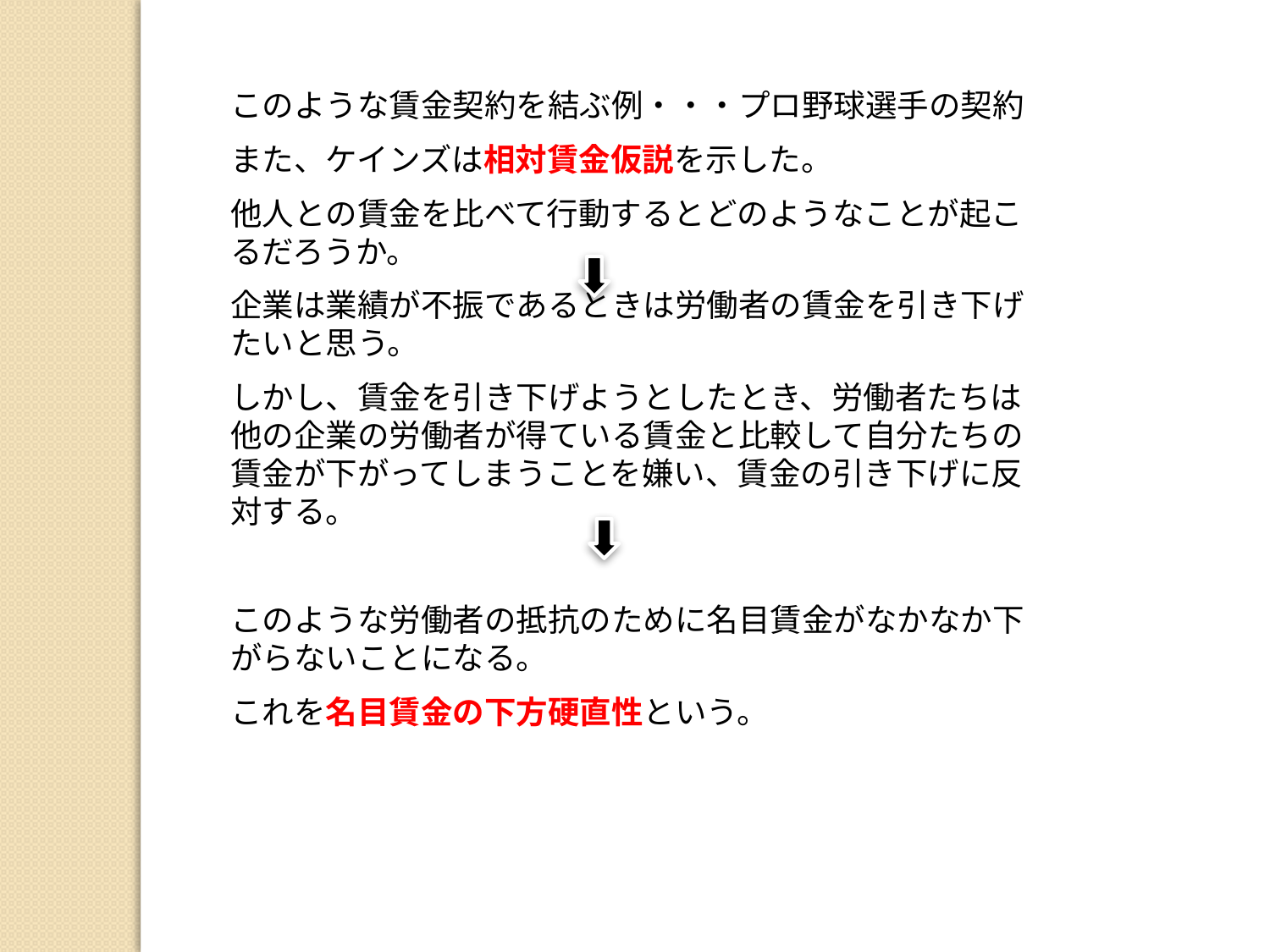

このような賃金契約を結ぶ例・・・プロ野球選手の契約
また、ケインズは相対賃金仮説を示した。
他人との賃金を比べて行動するとどのようなことが起こるだろうか。
企業は業績が不振であるときは労働者の賃金を引き下げたいと思う。
しかし、賃金を引き下げようとしたとき、労働者たちは他の企業の労働者が得ている賃金と比較して自分たちの賃金が下がってしまうことを嫌い、賃金の引き下げに反対する。

このような労働者の抵抗のために名目賃金がなかなか下がらないことになる。
これを名目賃金の下方硬直性という。